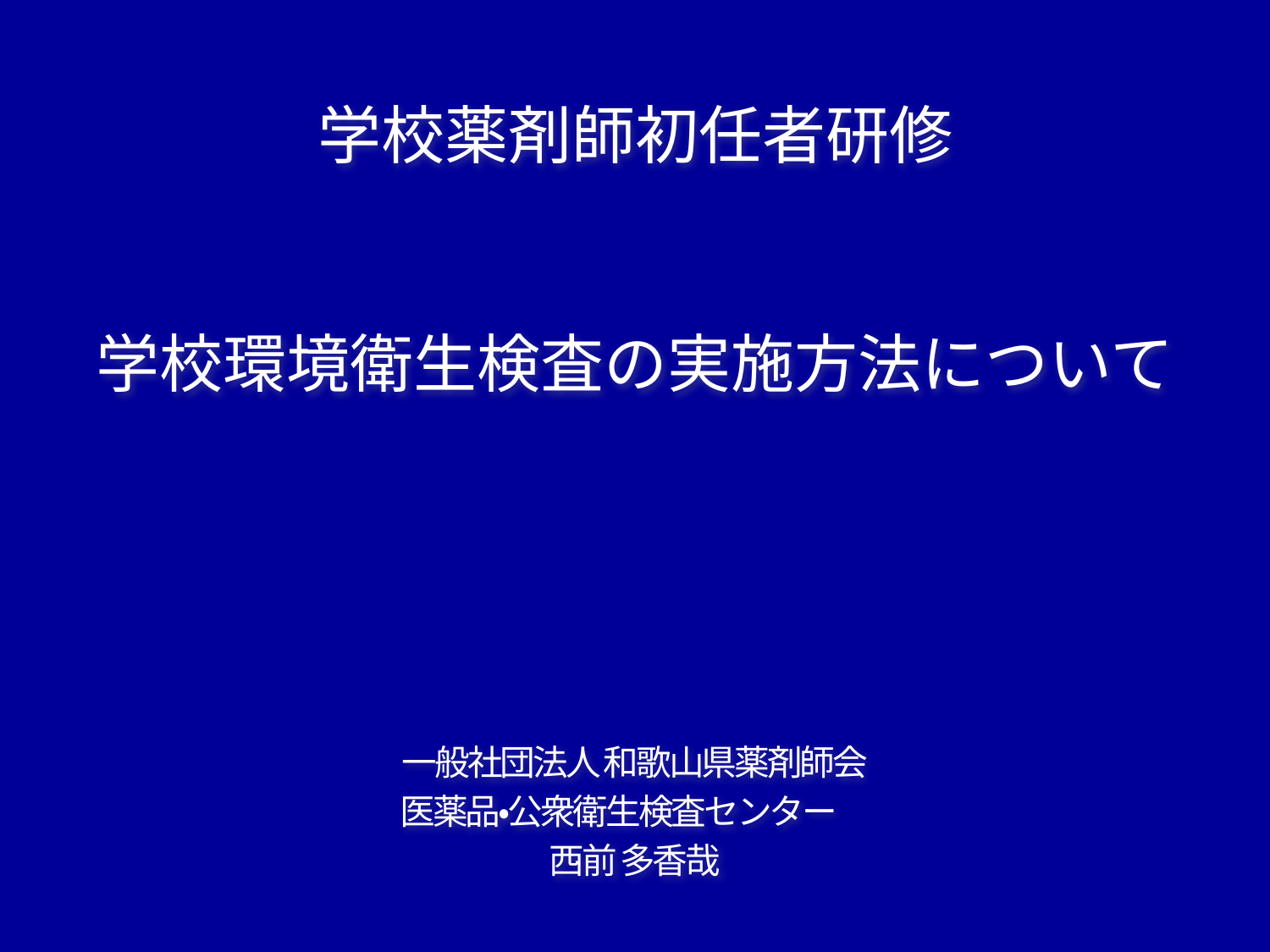

学校薬剤師初任者研修

学校環境衛生検査の実施方法について
一般社団法人 和歌山県薬剤師会
医薬品・公衆衛生検査センター
西前 多香哉